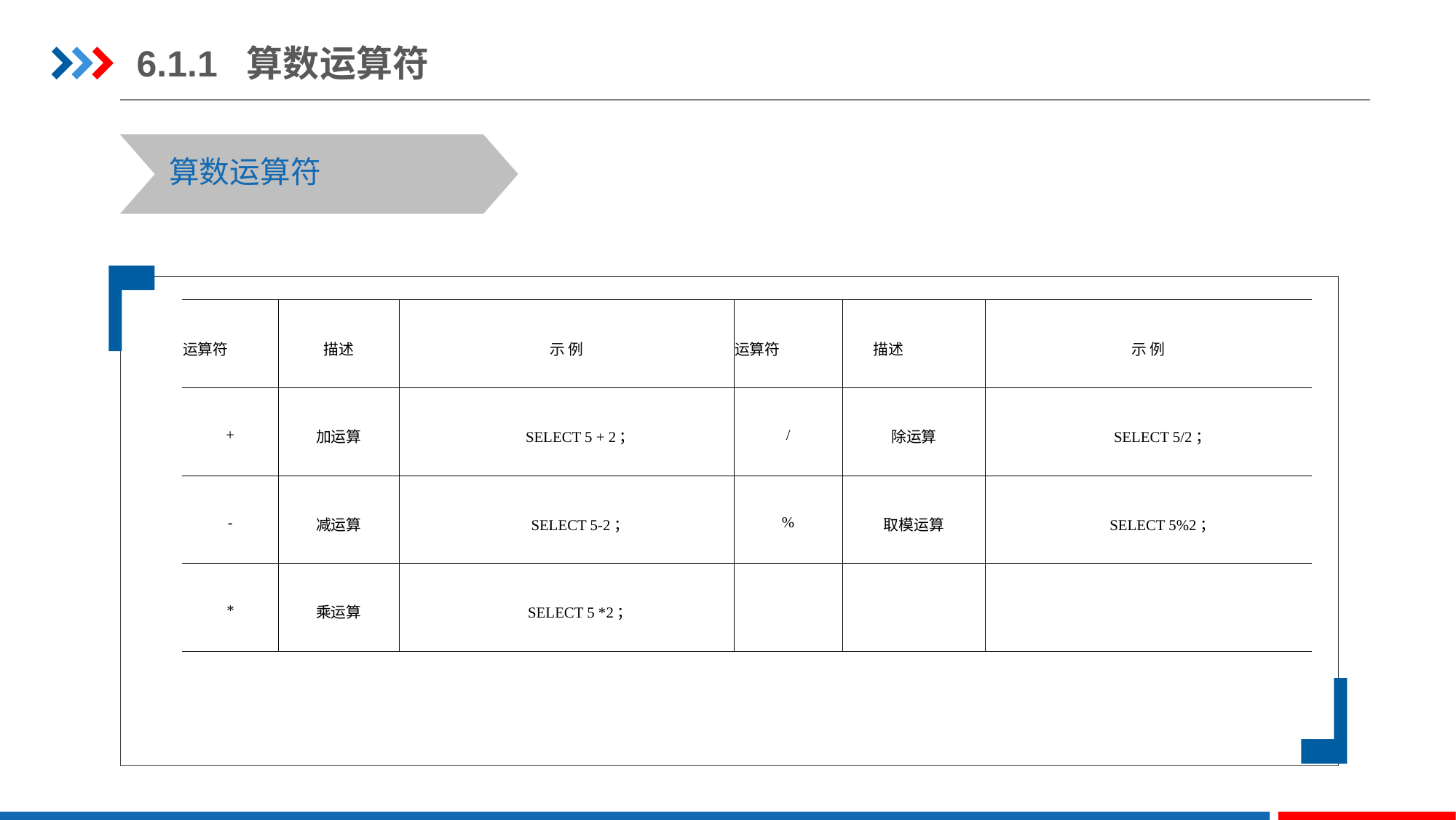

6.1.1  算数运算符

算数运算符

| 运算符 | 描述 | 示 例 | 运算符 | 描述 | 示 例 |
| --- | --- | --- | --- | --- | --- |
| + | 加运算 | SELECT 5 + 2； | / | 除运算 | SELECT 5/2； |
| - | 减运算 | SELECT 5-2； | % | 取模运算 | SELECT 5%2； |
| \* | 乘运算 | SELECT 5 \*2； |  |  |  |